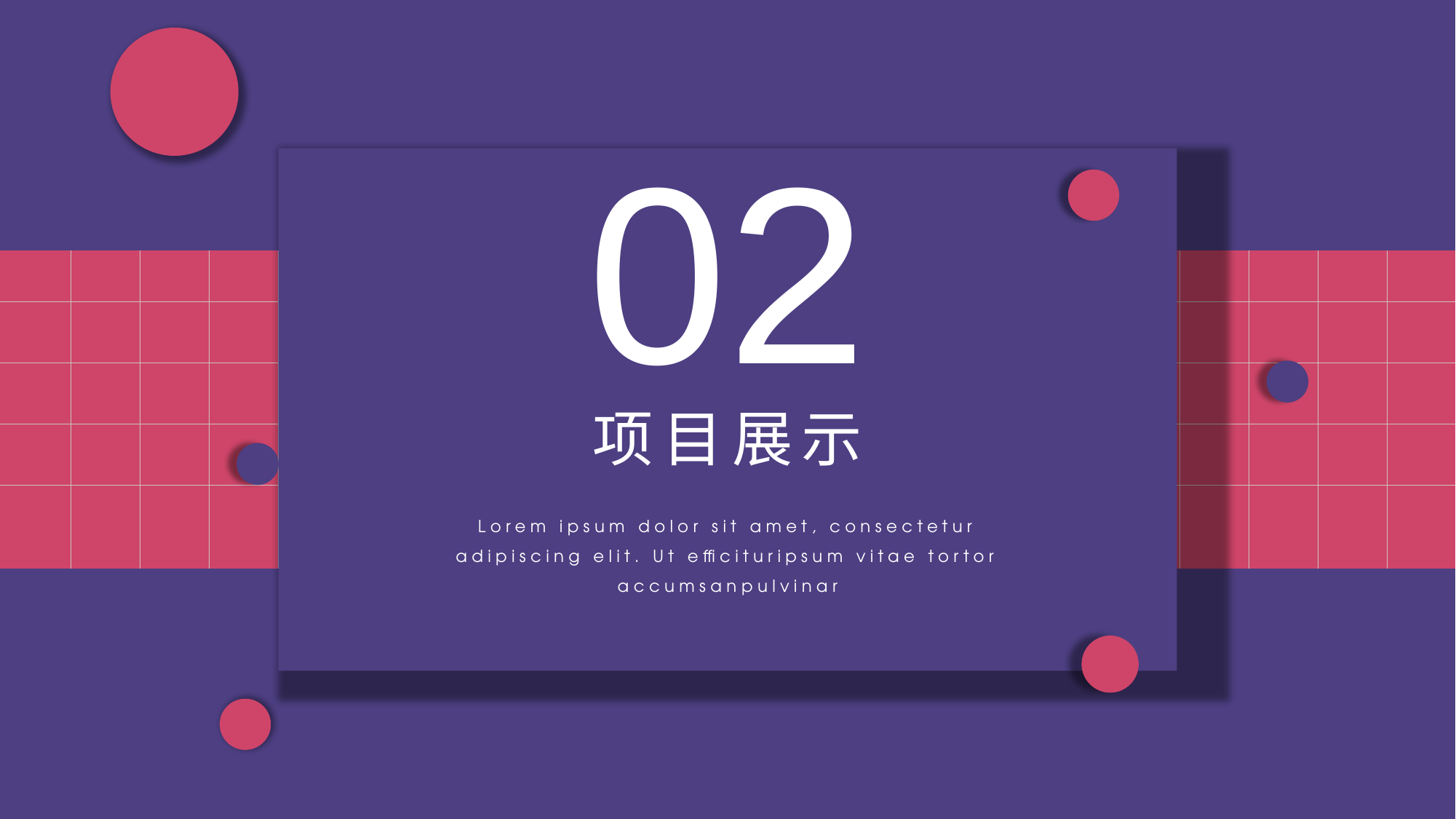

02

PART  01

项目展示

Lorem ipsum dolor sit amet, consectetur adipiscing elit. Ut efficituripsum vitae tortor accumsanpulvinar